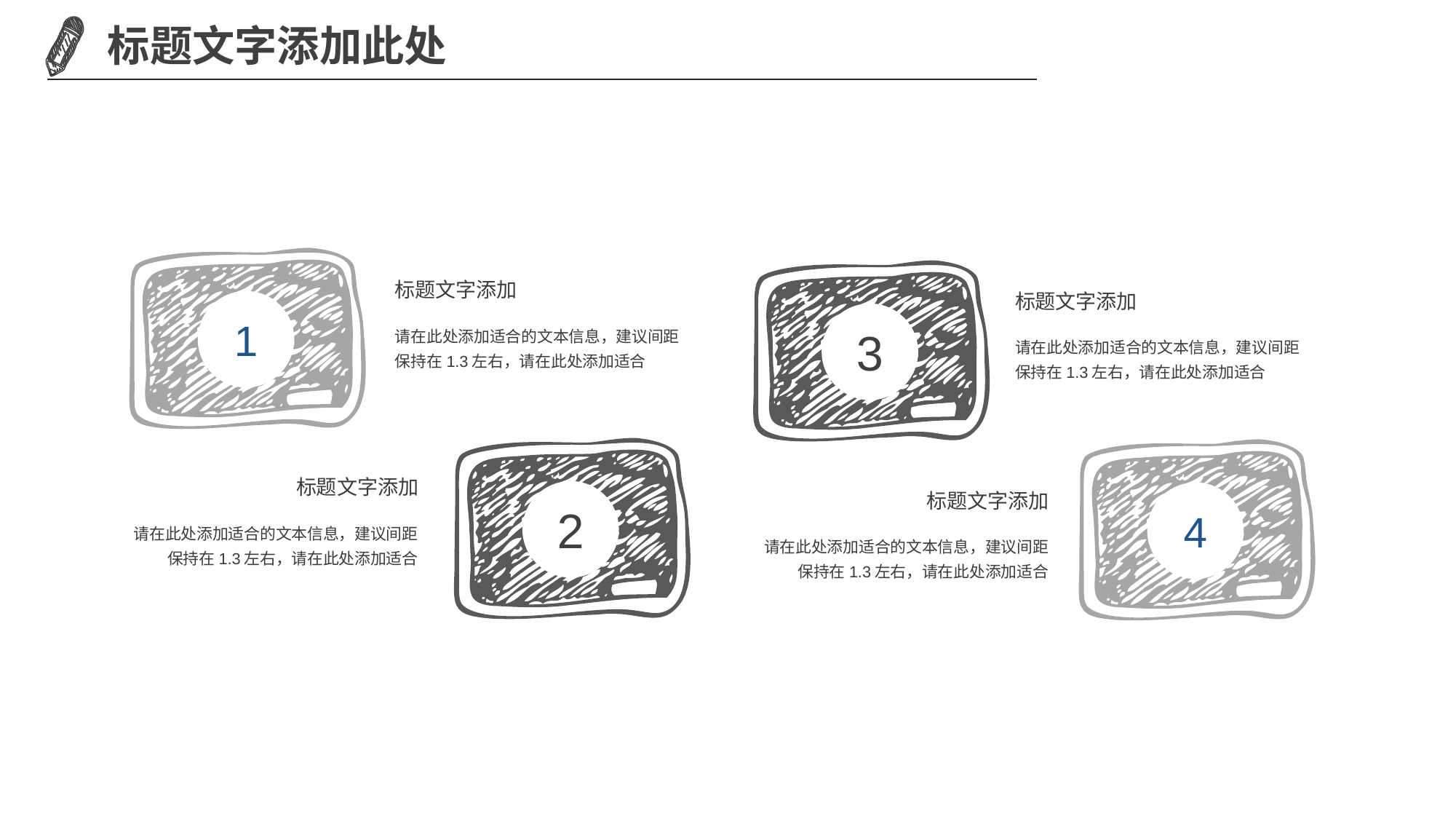

1

3
标题文字添加
请在此处添加适合的文本信息，建议间距
保持在1.3左右，请在此处添加适合
标题文字添加
请在此处添加适合的文本信息，建议间距
保持在1.3左右，请在此处添加适合

2

4
标题文字添加
请在此处添加适合的文本信息，建议间距
保持在1.3左右，请在此处添加适合
标题文字添加
请在此处添加适合的文本信息，建议间距
保持在1.3左右，请在此处添加适合